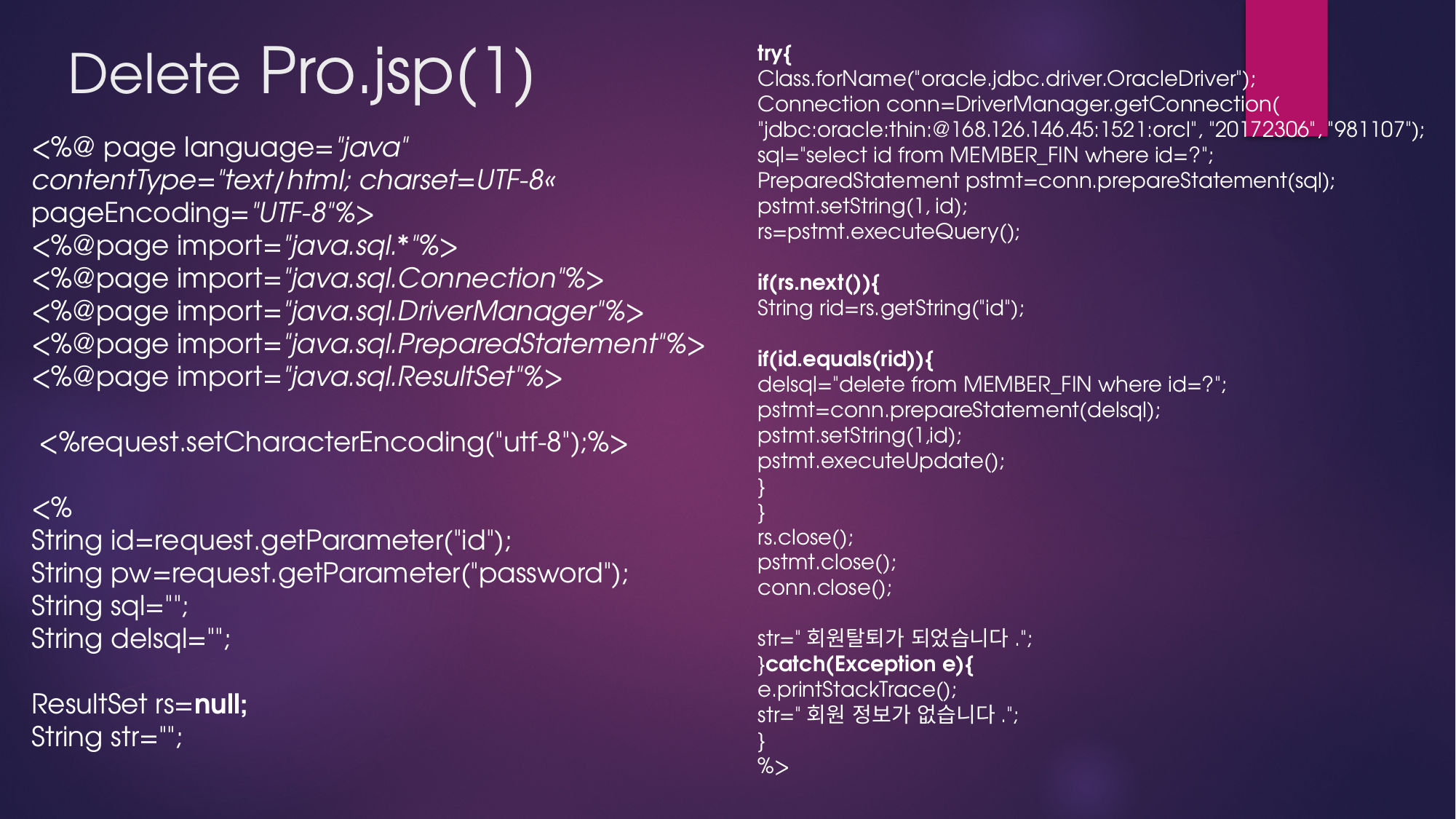

# Delete Pro.jsp(1)
try{
Class.forName("oracle.jdbc.driver.OracleDriver");
Connection conn=DriverManager.getConnection(
"jdbc:oracle:thin:@168.126.146.45:1521:orcl", "20172306", "981107");
sql="select id from MEMBER_FIN where id=?";
PreparedStatement pstmt=conn.prepareStatement(sql);
pstmt.setString(1, id);
rs=pstmt.executeQuery();

if(rs.next()){
String rid=rs.getString("id");

if(id.equals(rid)){
delsql="delete from MEMBER_FIN where id=?";
pstmt=conn.prepareStatement(delsql);
pstmt.setString(1,id);
pstmt.executeUpdate();
}
}
rs.close();
pstmt.close();
conn.close();

str="회원탈퇴가 되었습니다.";
}catch(Exception e){
e.printStackTrace();
str="회원 정보가 없습니다.";
}
%>
<%@ page language="java" contentType="text/html; charset=UTF-8«  pageEncoding="UTF-8"%>
<%@page import="java.sql.*"%>
<%@page import="java.sql.Connection"%>
<%@page import="java.sql.DriverManager"%>
<%@page import="java.sql.PreparedStatement"%>
<%@page import="java.sql.ResultSet"%>

 <%request.setCharacterEncoding("utf-8");%>

<%
String id=request.getParameter("id");
String pw=request.getParameter("password");
String sql="";
String delsql="";

ResultSet rs=null;
String str="";